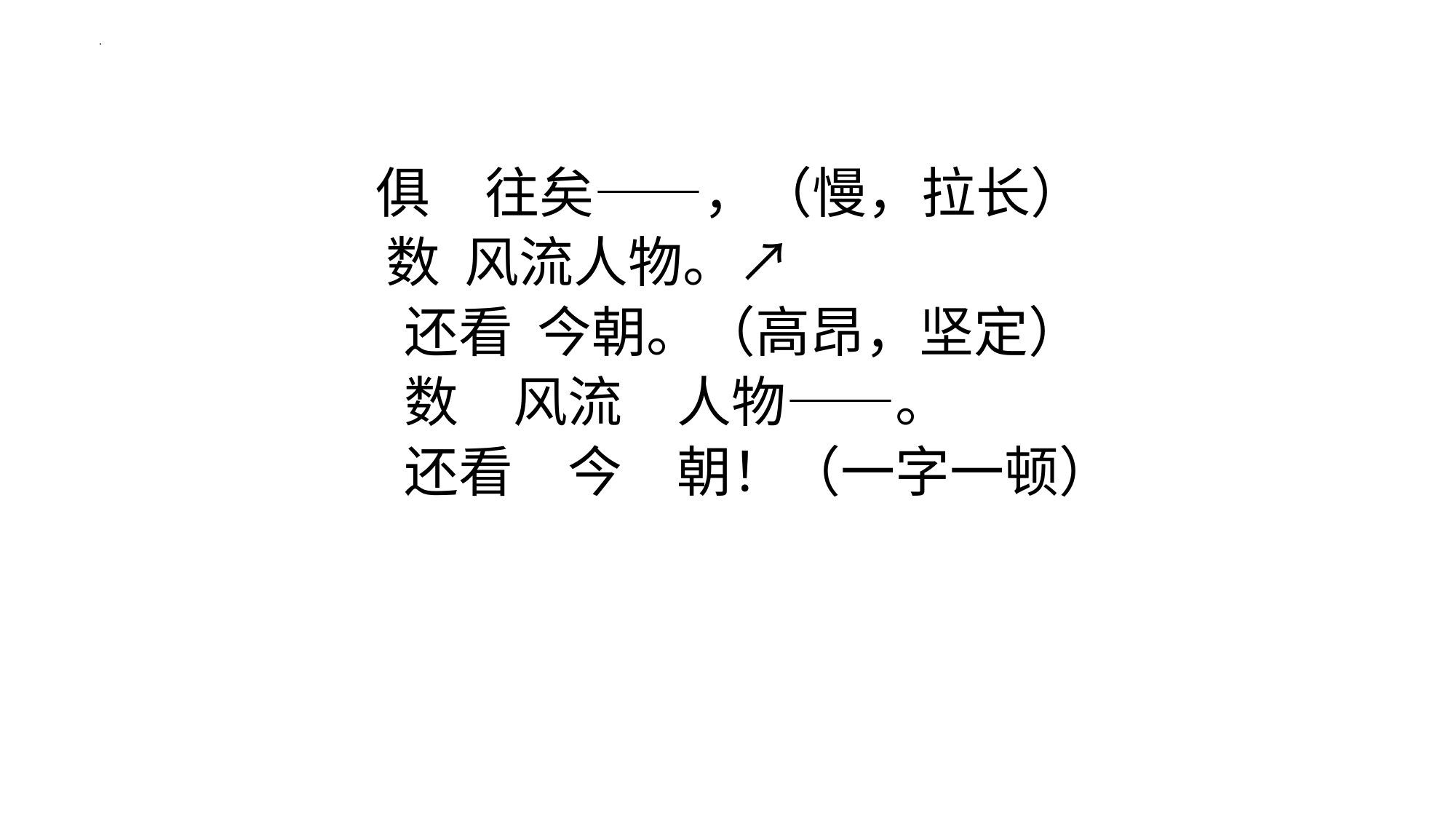

俱　往矣——，（慢，拉长）
　   数  风流人物。↗
　　还看  今朝。（高昂，坚定）
　　数　风流　人物——。
　　还看　今　朝！（一字一顿）